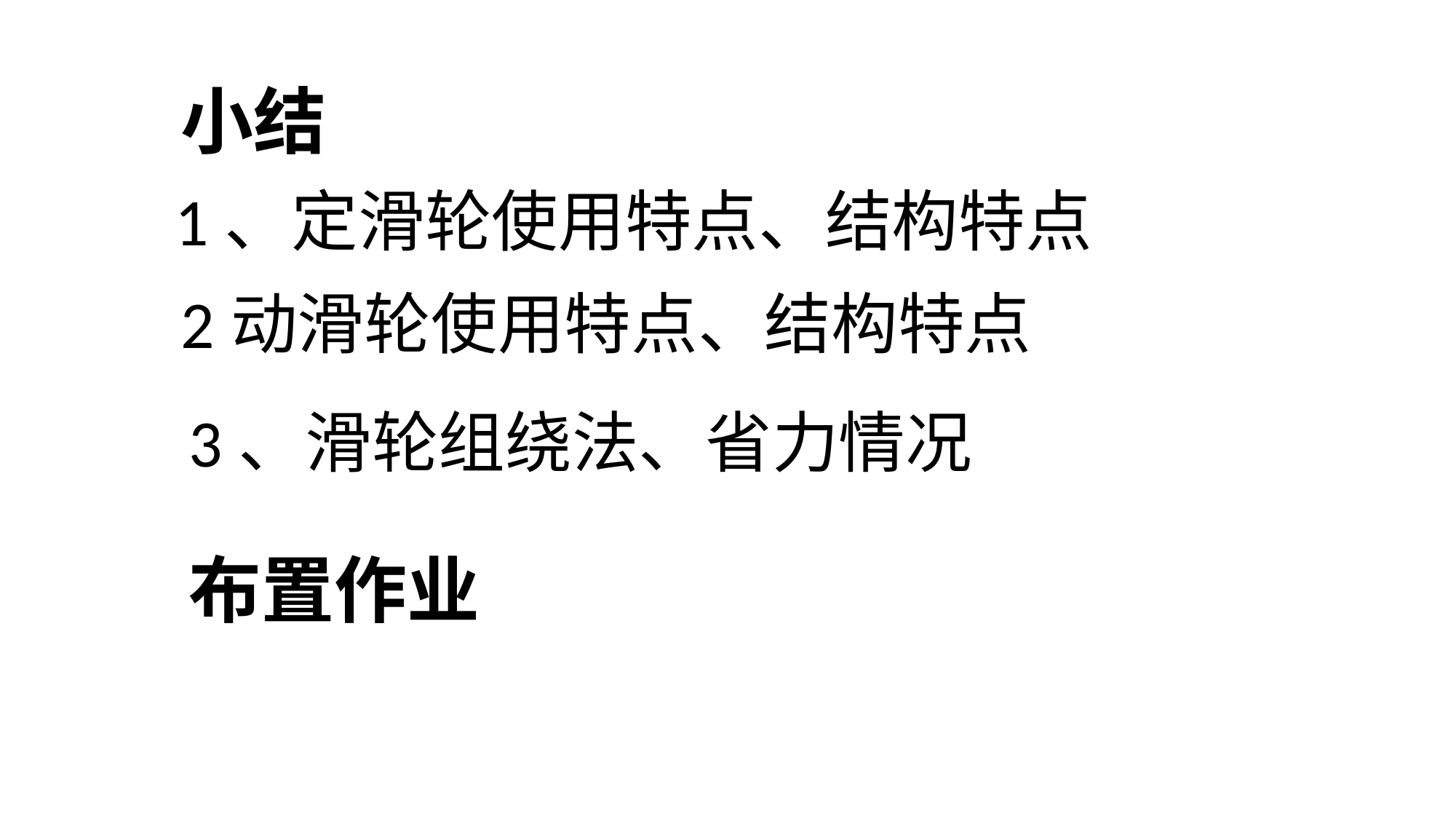

小结
1、定滑轮使用特点、结构特点
2动滑轮使用特点、结构特点
3、滑轮组绕法、省力情况
布置作业